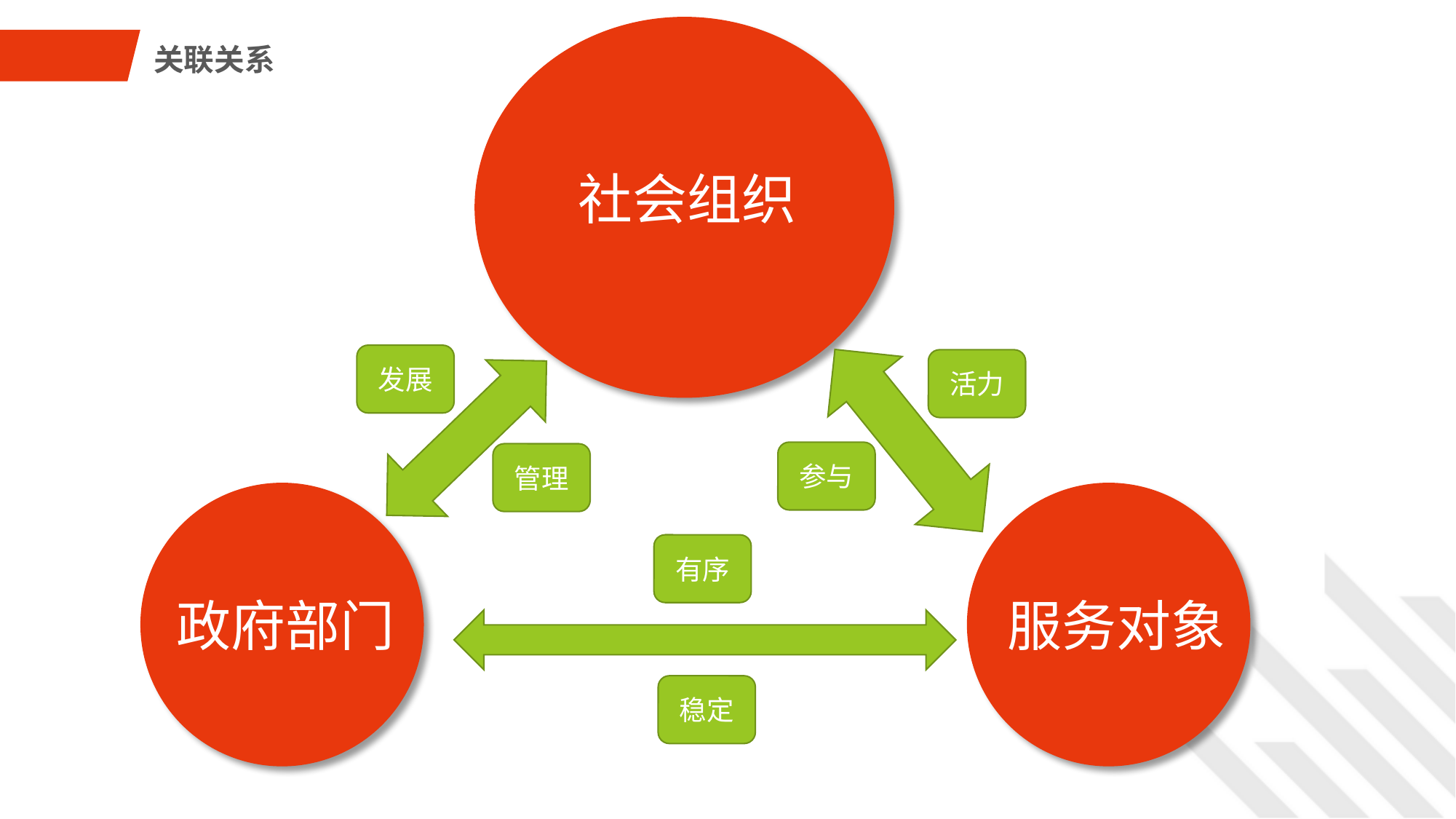

关联关系
社会组织

发展
活力
参与
管理

有序
服务对象
政府部门

稳定